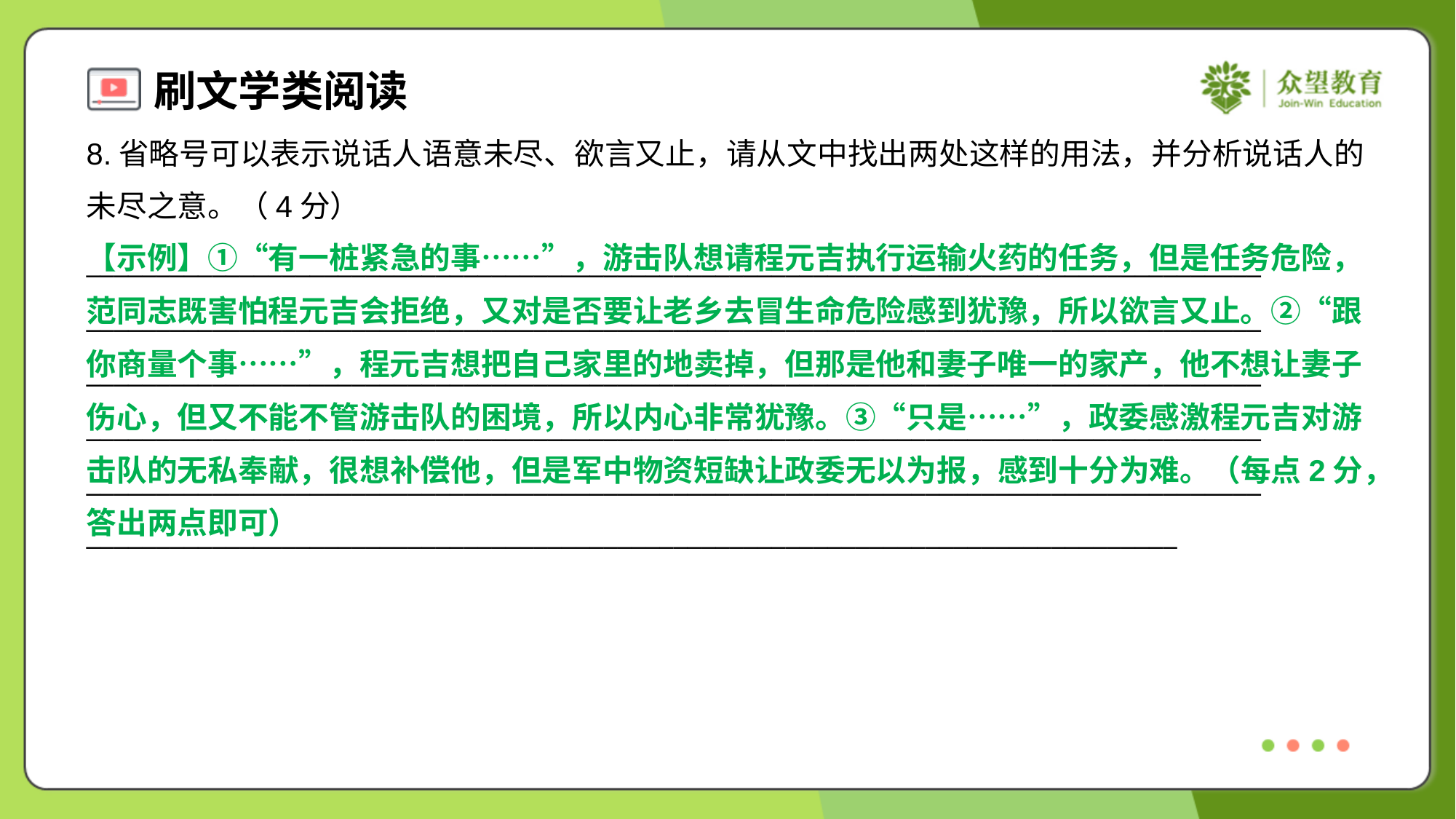

8.省略号可以表示说话人语意未尽、欲言又止，请从文中找出两处这样的用法，并分析说话人的
未尽之意。（4分）
【示例】①“有一桩紧急的事……”，游击队想请程元吉执行运输火药的任务，但是任务危险，
范同志既害怕程元吉会拒绝，又对是否要让老乡去冒生命危险感到犹豫，所以欲言又止。②“跟
你商量个事……”，程元吉想把自己家里的地卖掉，但那是他和妻子唯一的家产，他不想让妻子
伤心，但又不能不管游击队的困境，所以内心非常犹豫。③“只是……”，政委感激程元吉对游
击队的无私奉献，很想补偿他，但是军中物资短缺让政委无以为报，感到十分为难。（每点2分，
答出两点即可）
____________________________________________________________________________________
____________________________________________________________________________________
____________________________________________________________________________________
____________________________________________________________________________________
____________________________________________________________________________________
______________________________________________________________________________